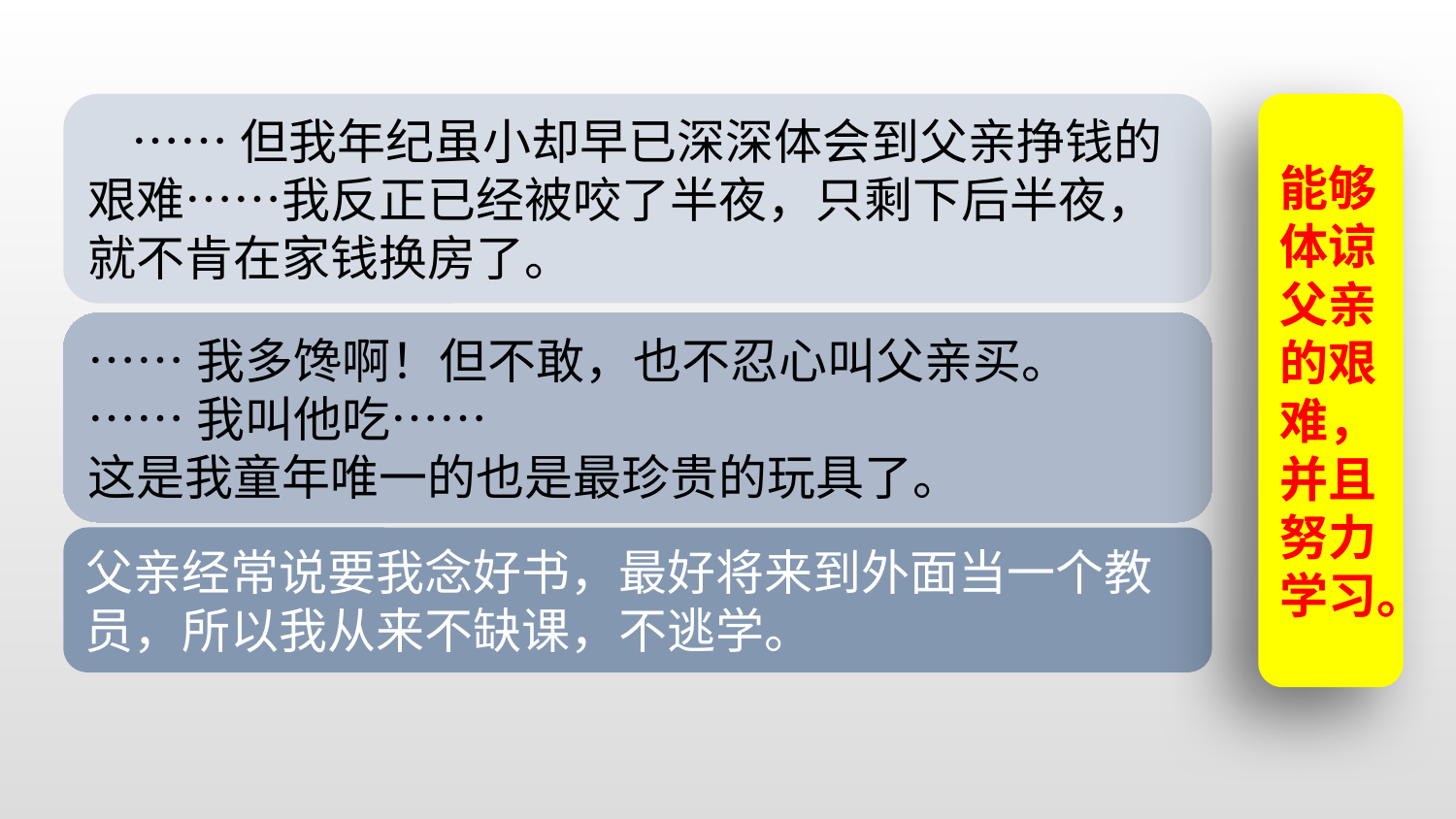

……但我年纪虽小却早已深深体会到父亲挣钱的艰难……我反正已经被咬了半夜，只剩下后半夜，就不肯在家钱换房了。
能够体谅父亲的艰难，并且努力学习。
……我多馋啊！但不敢，也不忍心叫父亲买。
……我叫他吃……
这是我童年唯一的也是最珍贵的玩具了。
父亲经常说要我念好书，最好将来到外面当一个教员，所以我从来不缺课，不逃学。